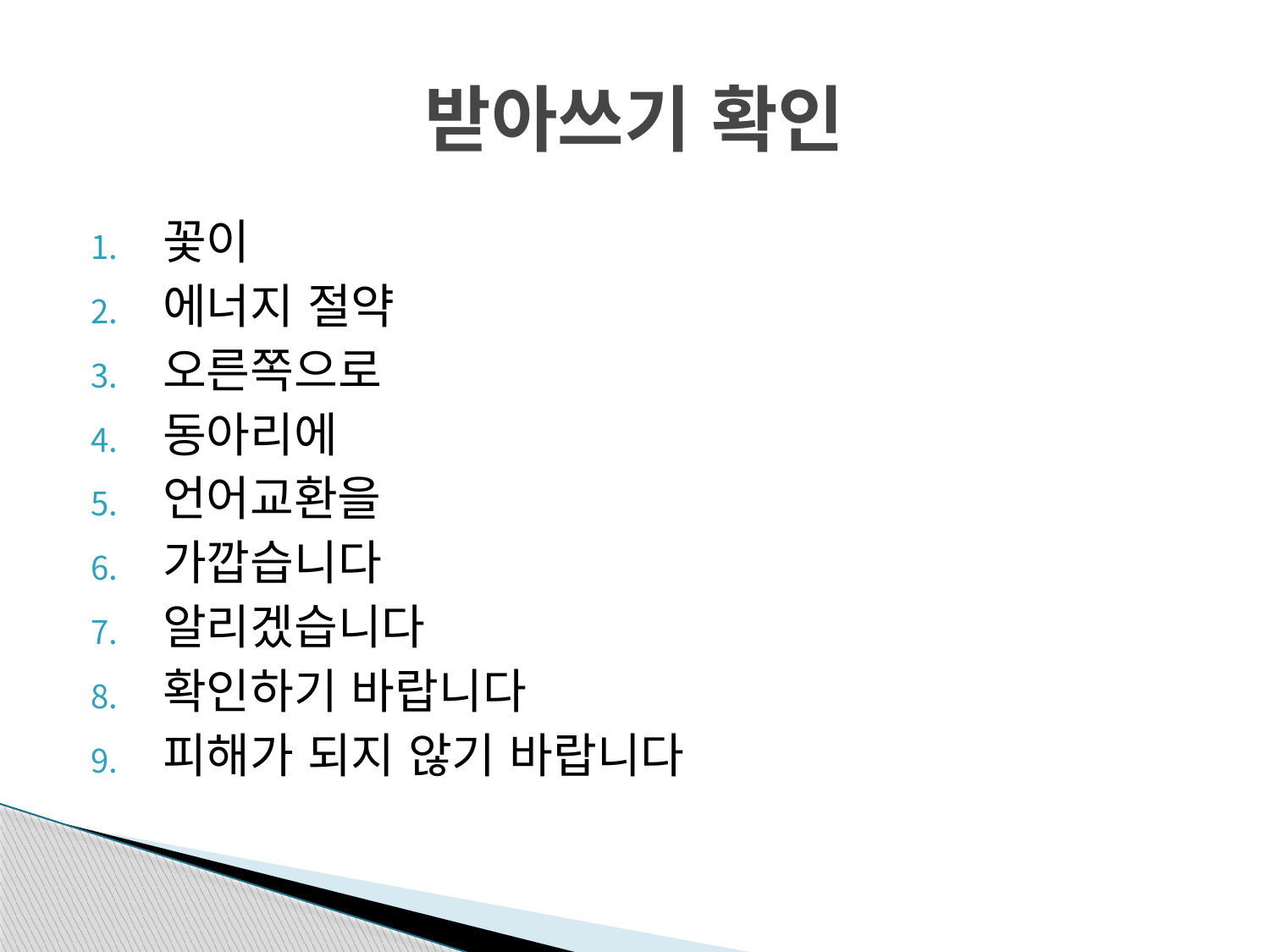

# 받아쓰기 확인
꽃이
에너지 절약
오른쪽으로
동아리에
언어교환을
가깝습니다
알리겠습니다
확인하기 바랍니다
피해가 되지 않기 바랍니다